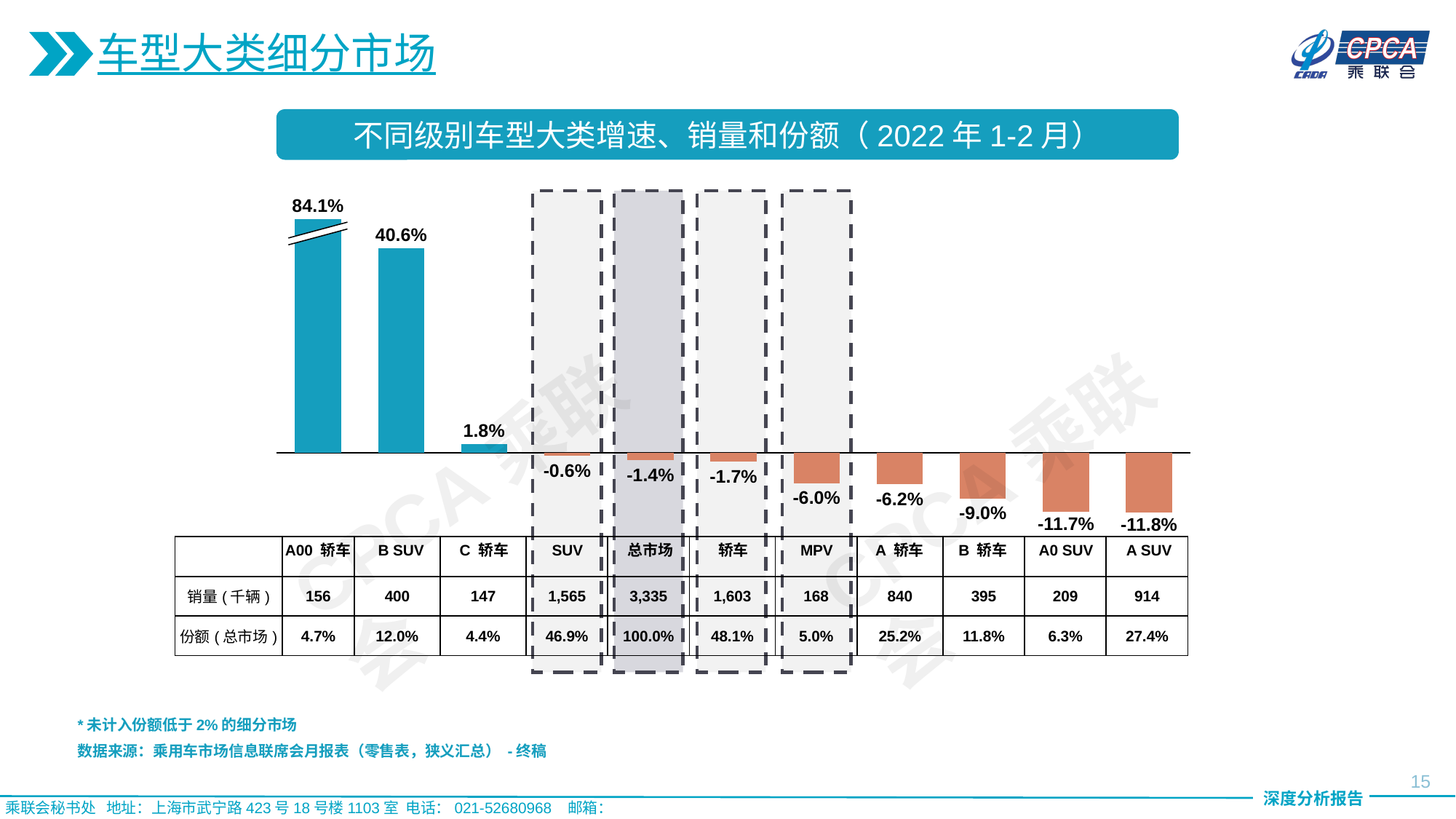

车型大类细分市场

不同级别车型大类增速、销量和份额（2022年1-2月）

84.1%

### Chart

| Category |  |
|---|---|

40.6%

CPCA乘联会
CPCA乘联会
1.8%
-0.6%
-1.4%
-1.7%
-6.0%
-6.2%
-9.0%
-11.7%
-11.8%
|  |  |  |  |  |  |  |  |  |  |  |  |
| --- | --- | --- | --- | --- | --- | --- | --- | --- | --- | --- | --- |
| 销量(千辆) | 156 | 400 | 147 | 1,565 | 3,335 | 1,603 | 168 | 840 | 395 | 209 | 914 |
| 份额(总市场) | 4.7% | 12.0% | 4.4% | 46.9% | 100.0% | 48.1% | 5.0% | 25.2% | 11.8% | 6.3% | 27.4% |
A00 轿车
B SUV
C 轿车
SUV
总市场
轿车
MPV
A 轿车
B 轿车
A0 SUV
A SUV
*未计入份额低于2%的细分市场
数据来源：乘用车市场信息联席会月报表（零售表，狭义汇总） -终稿
15